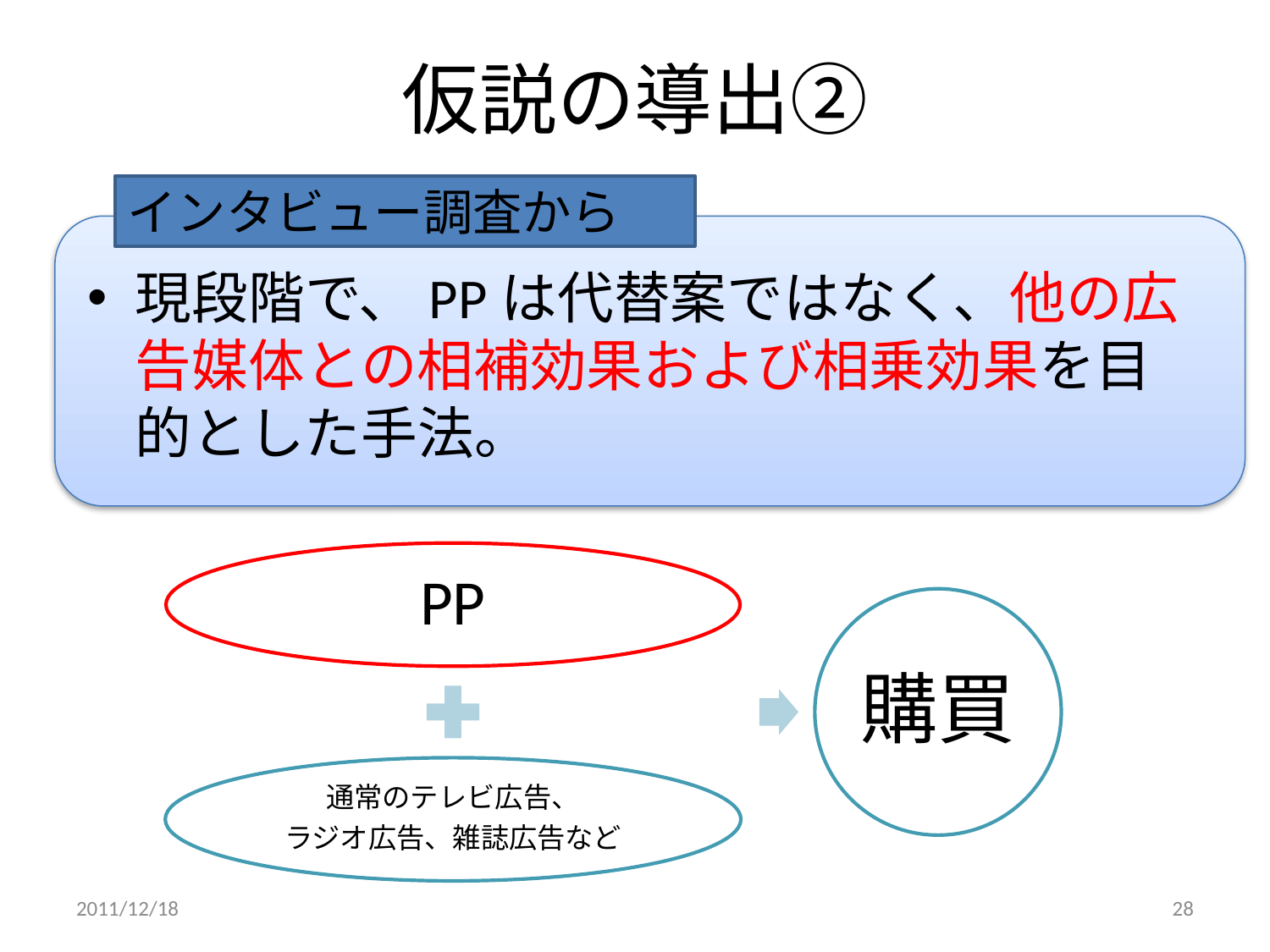

# 仮説の導出②
インタビュー調査から

現段階で、PPは代替案ではなく、他の広告媒体との相補効果および相乗効果を目的とした手法。
PP

通常のテレビ広告、
ラジオ広告、雑誌広告など

購買
2011/12/18
28